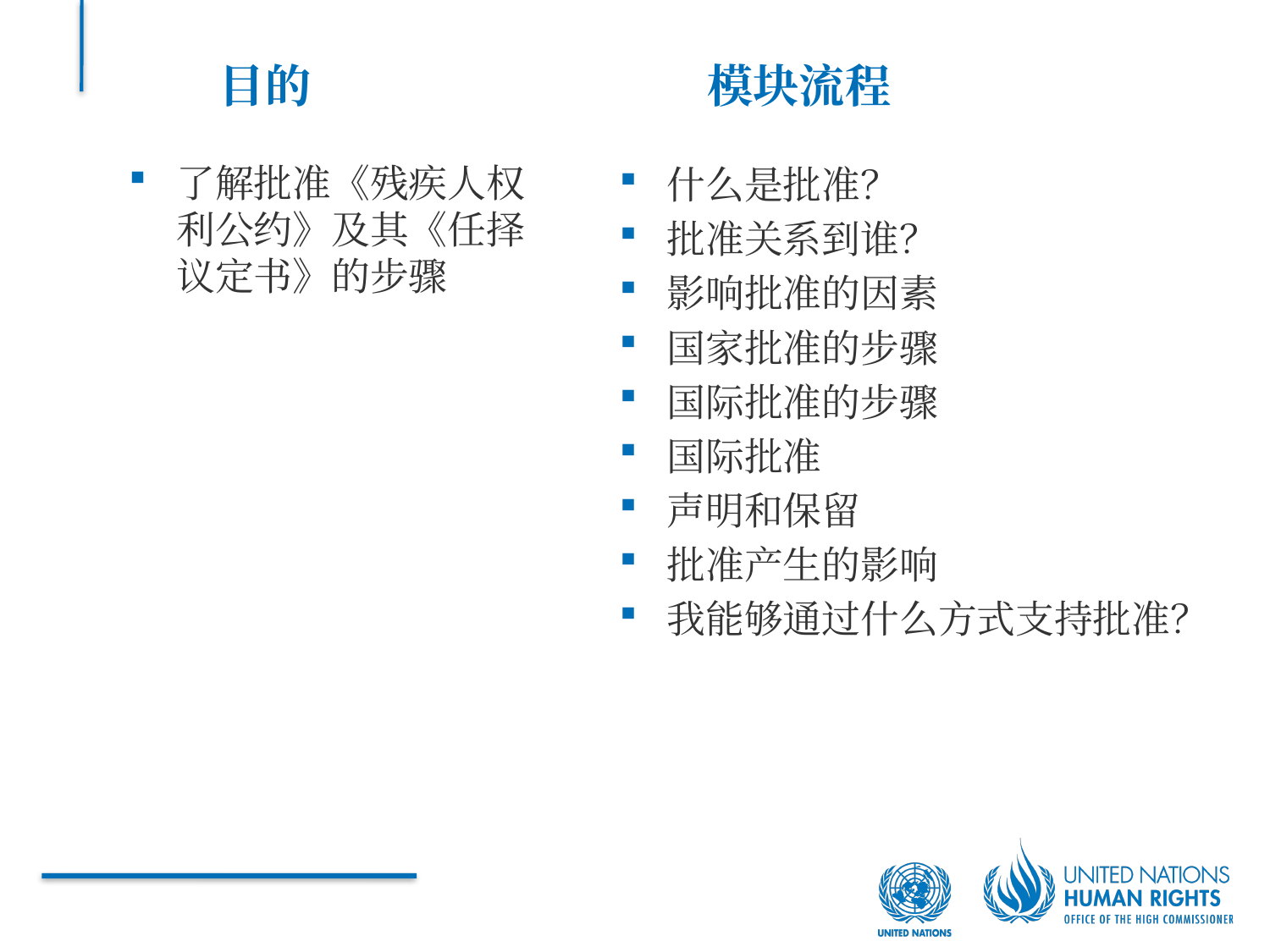

目的
模块流程
了解批准《残疾人权利公约》及其《任择议定书》的步骤

什么是批准？
批准关系到谁？
影响批准的因素
国家批准的步骤
国际批准的步骤
国际批准
声明和保留
批准产生的影响
我能够通过什么方式支持批准？